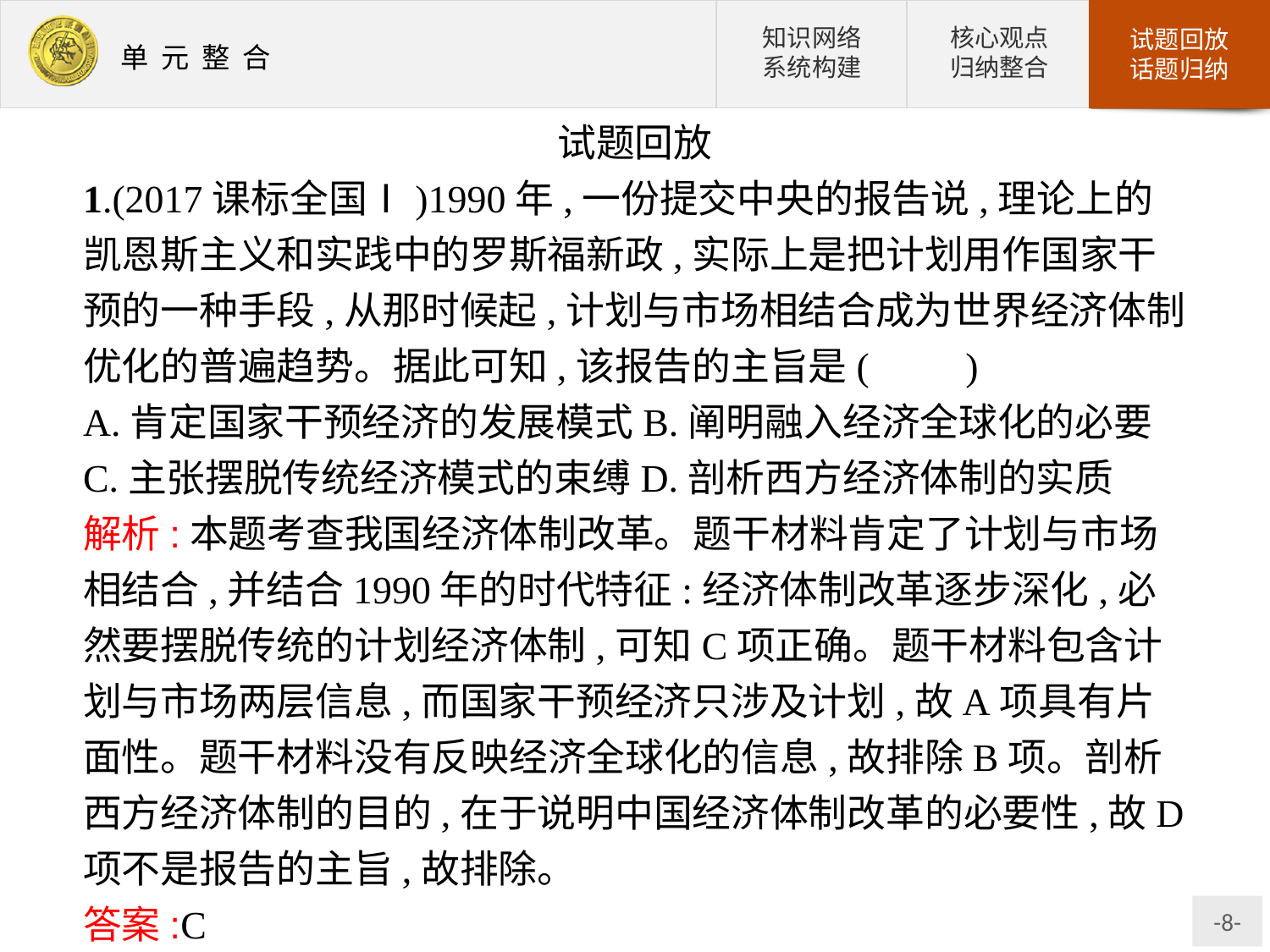

试题回放
1.(2017课标全国Ⅰ)1990年,一份提交中央的报告说,理论上的凯恩斯主义和实践中的罗斯福新政,实际上是把计划用作国家干预的一种手段,从那时候起,计划与市场相结合成为世界经济体制优化的普遍趋势。据此可知,该报告的主旨是(　　)
A.肯定国家干预经济的发展模式B.阐明融入经济全球化的必要
C.主张摆脱传统经济模式的束缚D.剖析西方经济体制的实质
解析:本题考查我国经济体制改革。题干材料肯定了计划与市场相结合,并结合1990年的时代特征:经济体制改革逐步深化,必然要摆脱传统的计划经济体制,可知C项正确。题干材料包含计划与市场两层信息,而国家干预经济只涉及计划,故A项具有片面性。题干材料没有反映经济全球化的信息,故排除B项。剖析西方经济体制的目的,在于说明中国经济体制改革的必要性,故D项不是报告的主旨,故排除。
答案:C